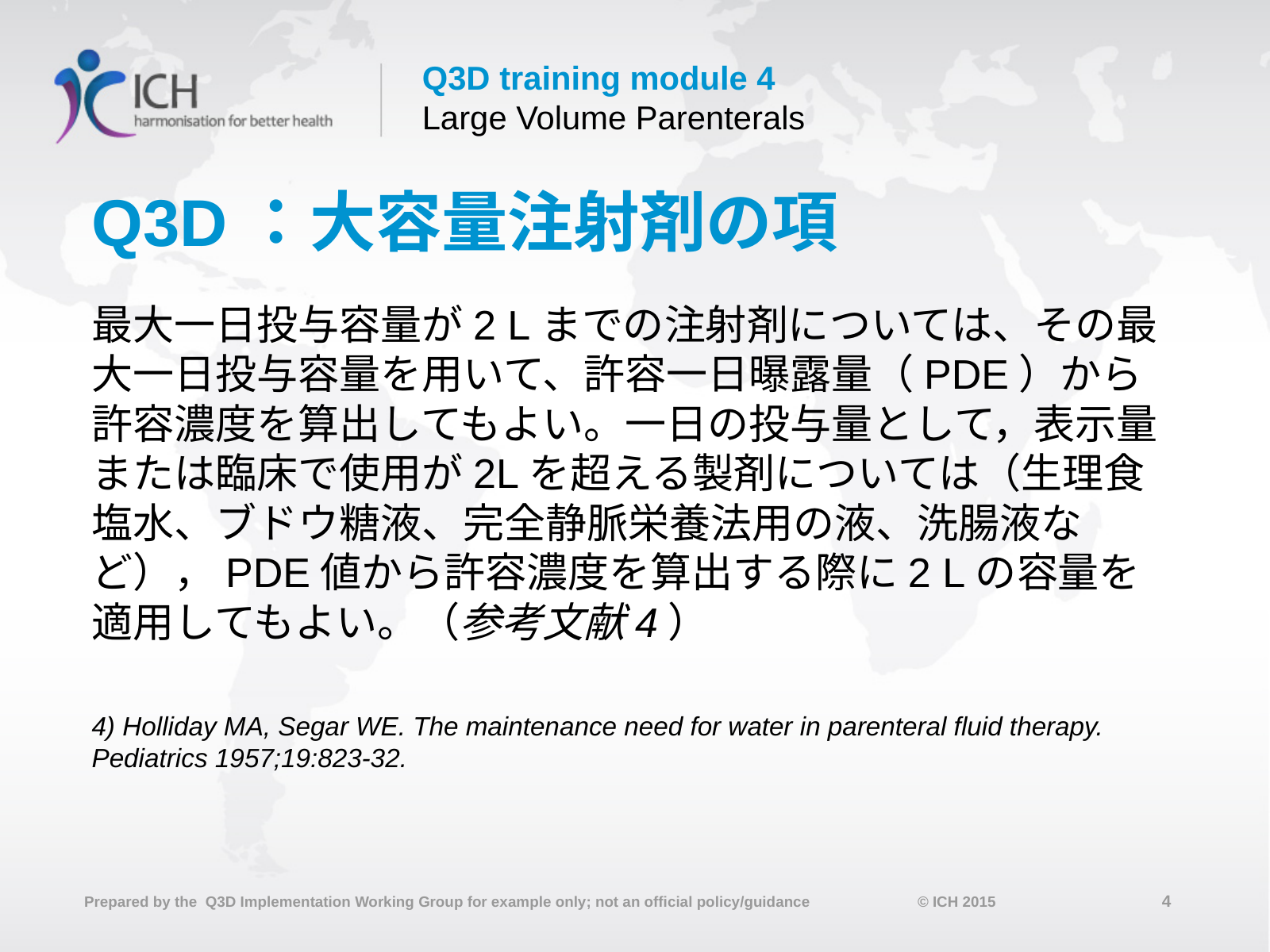

# Q3D：大容量注射剤の項
最大一日投与容量が2 Lまでの注射剤については、その最大一日投与容量を用いて、許容一日曝露量（PDE）から許容濃度を算出してもよい。一日の投与量として，表示量または臨床で使用が2Lを超える製剤については（生理食塩水、ブドウ糖液、完全静脈栄養法用の液、洗腸液など），PDE値から許容濃度を算出する際に2 Lの容量を適用してもよい。（参考文献4）

4) Holliday MA, Segar WE. The maintenance need for water in parenteral fluid therapy. Pediatrics 1957;19:823-32.